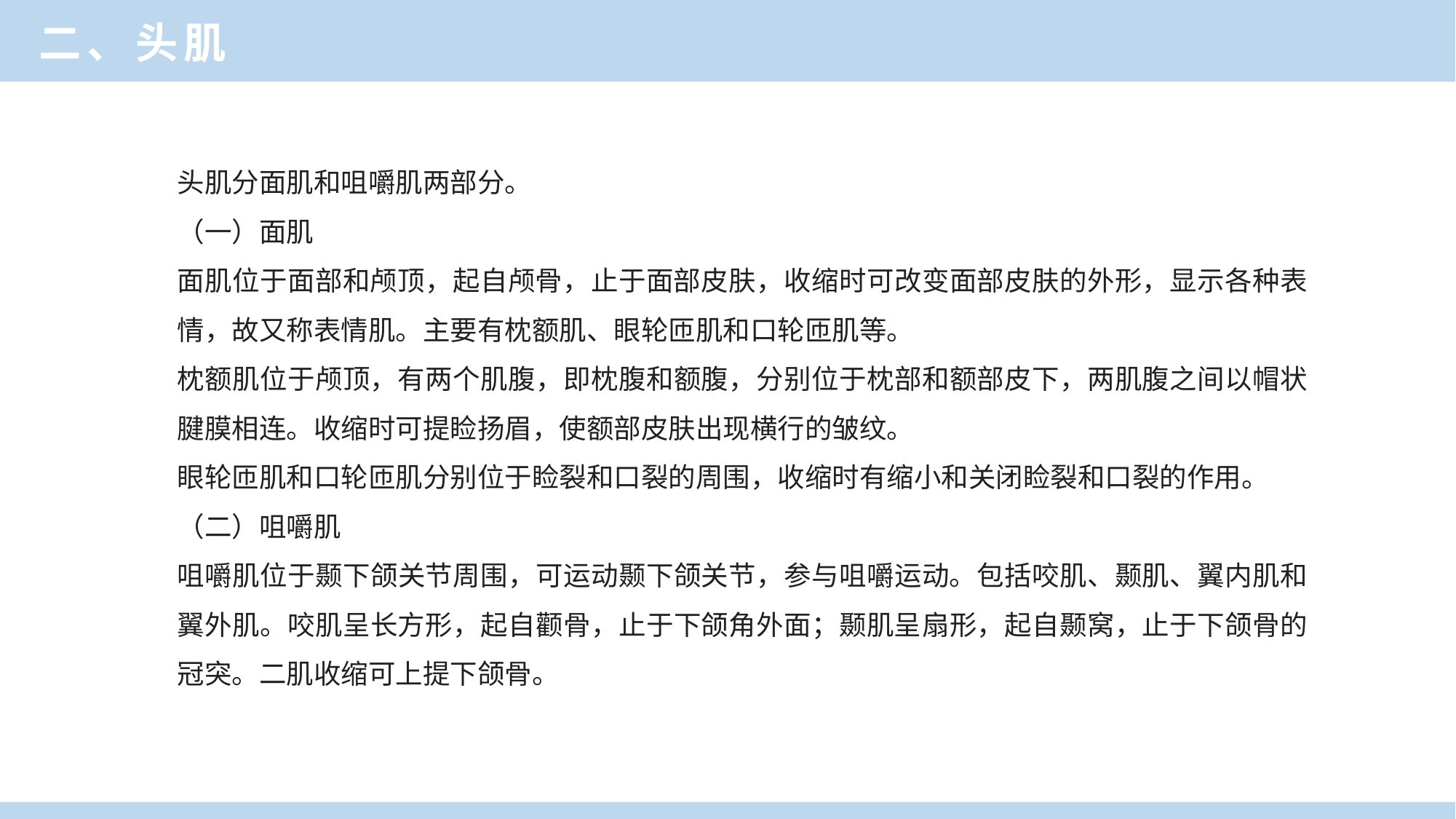

二、头肌

头肌分面肌和咀嚼肌两部分。
（一）面肌
面肌位于面部和颅顶，起自颅骨，止于面部皮肤，收缩时可改变面部皮肤的外形，显示各种表情，故又称表情肌。主要有枕额肌、眼轮匝肌和口轮匝肌等。
枕额肌位于颅顶，有两个肌腹，即枕腹和额腹，分别位于枕部和额部皮下，两肌腹之间以帽状腱膜相连。收缩时可提睑扬眉，使额部皮肤出现横行的皱纹。
眼轮匝肌和口轮匝肌分别位于睑裂和口裂的周围，收缩时有缩小和关闭睑裂和口裂的作用。
（二）咀嚼肌
咀嚼肌位于颞下颌关节周围，可运动颞下颌关节，参与咀嚼运动。包括咬肌、颞肌、翼内肌和翼外肌。咬肌呈长方形，起自颧骨，止于下颌角外面；颞肌呈扇形，起自颞窝，止于下颌骨的冠突。二肌收缩可上提下颌骨。